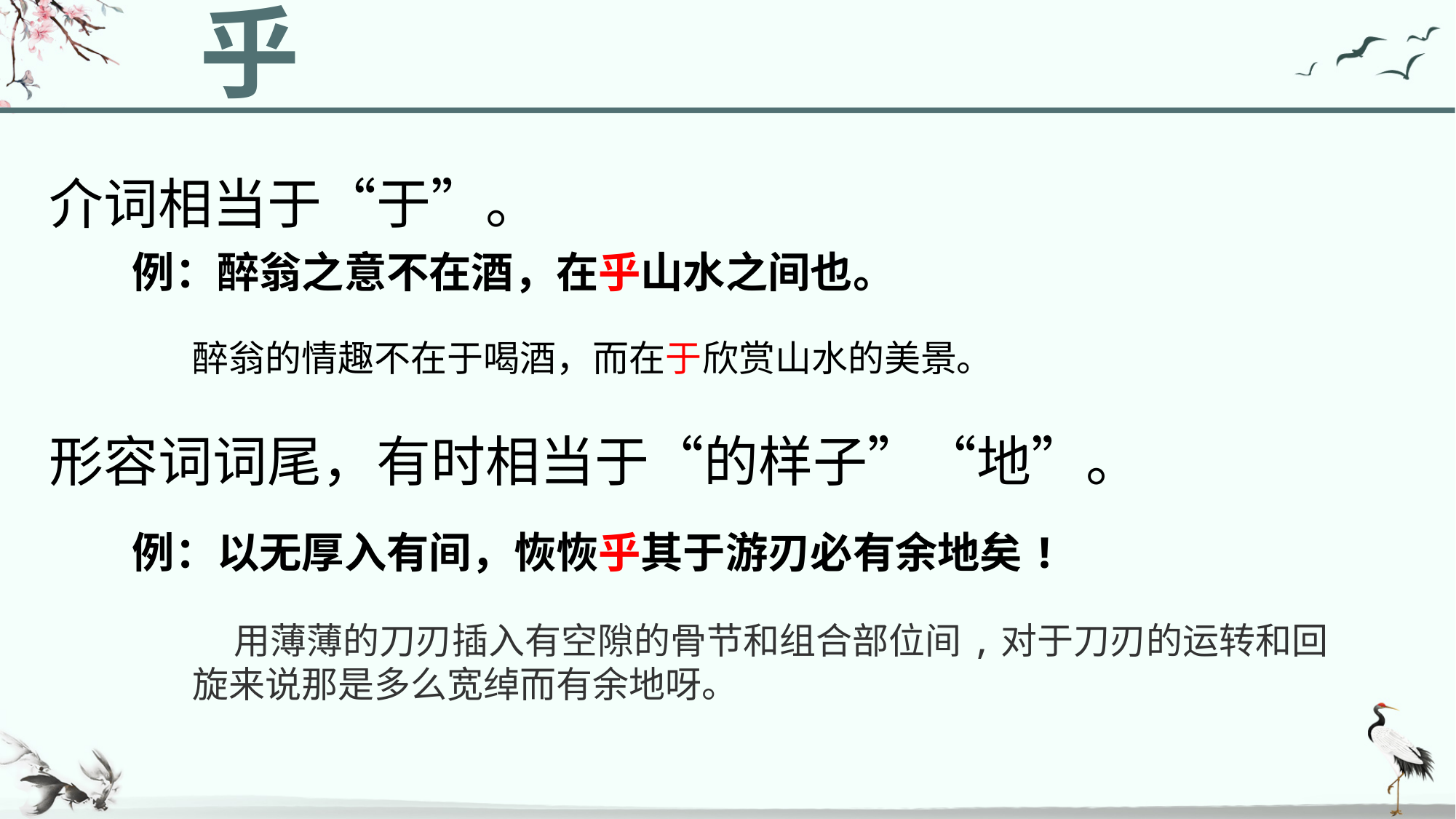

乎

介词相当于“于”。
例：醉翁之意不在酒，在乎山水之间也。
醉翁的情趣不在于喝酒，而在于欣赏山水的美景。
形容词词尾，有时相当于“的样子”“地”。
例：以无厚入有间，恢恢乎其于游刃必有余地矣!
    用薄薄的刀刃插入有空隙的骨节和组合部位间,对于刀刃的运转和回旋来说那是多么宽绰而有余地呀。